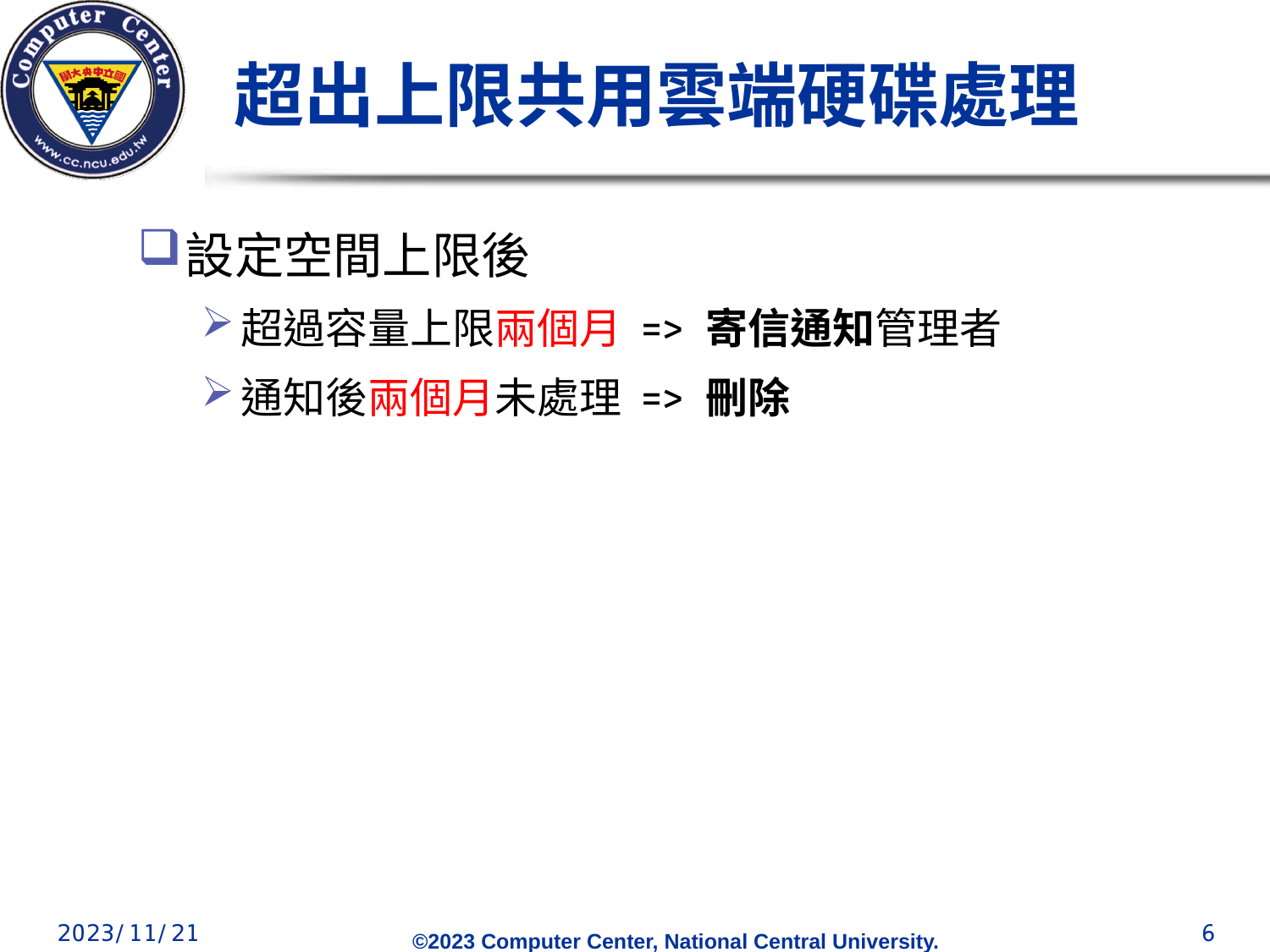

# 超出上限共用雲端硬碟處理
設定空間上限後
超過容量上限兩個月 => 寄信通知管理者
通知後兩個月未處理 => 刪除
2023/11/21
6